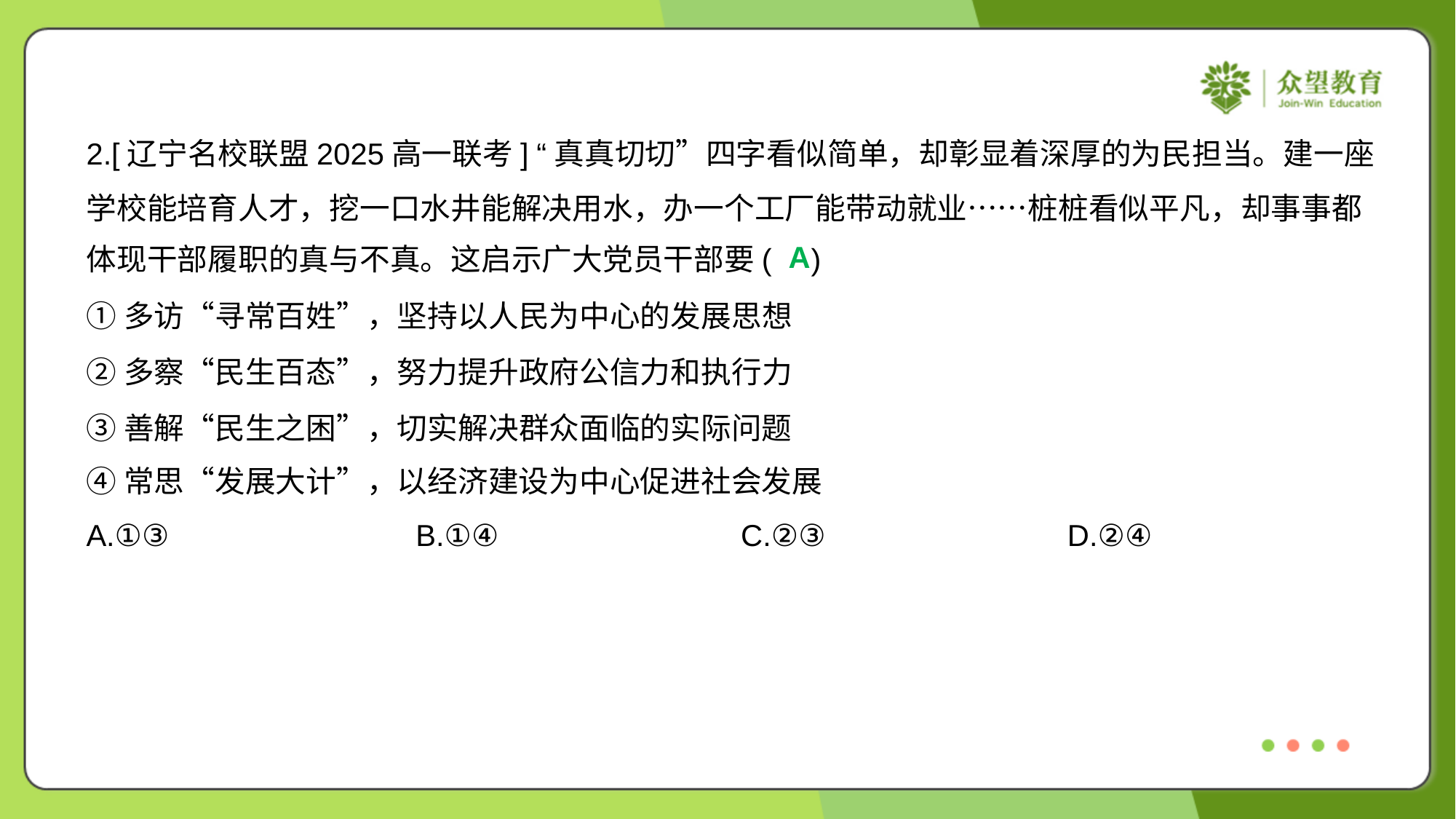

2.[辽宁名校联盟2025高一联考] “真真切切”四字看似简单，却彰显着深厚的为民担当。建一座
学校能培育人才，挖一口水井能解决用水，办一个工厂能带动就业……桩桩看似平凡，却事事都
体现干部履职的真与不真。这启示广大党员干部要(     )
A
①多访“寻常百姓”，坚持以人民为中心的发展思想
②多察“民生百态”，努力提升政府公信力和执行力
③善解“民生之困”，切实解决群众面临的实际问题
④常思“发展大计”，以经济建设为中心促进社会发展
A.①③	B.①④	C.②③	D.②④